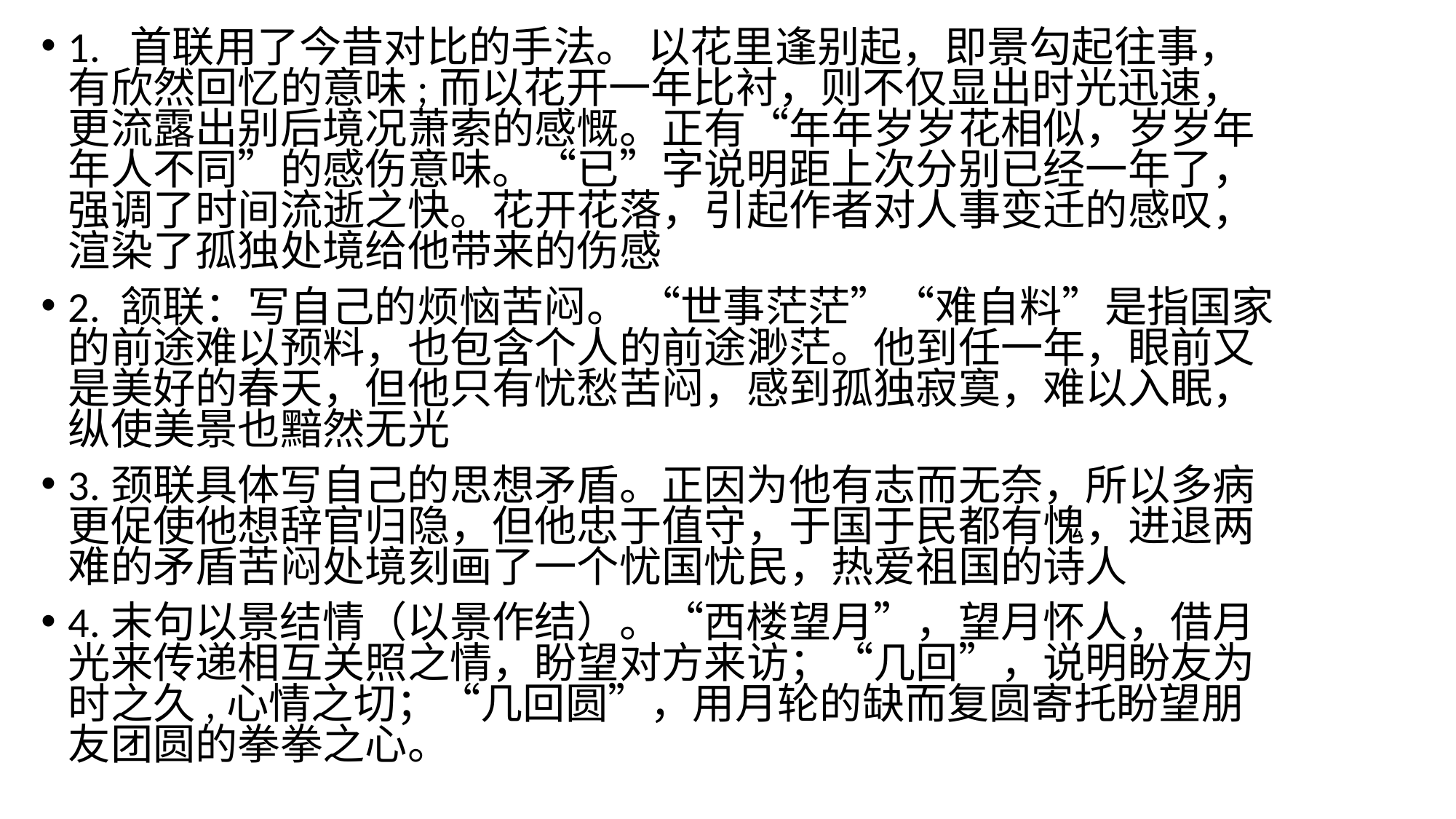

1.  首联用了今昔对比的手法。 以花里逢别起，即景勾起往事，有欣然回忆的意味;而以花开一年比衬，则不仅显出时光迅速，更流露出别后境况萧索的感慨。正有“年年岁岁花相似，岁岁年年人不同”的感伤意味。“已”字说明距上次分别已经一年了，强调了时间流逝之快。花开花落，引起作者对人事变迁的感叹，渲染了孤独处境给他带来的伤感
2. 颔联：写自己的烦恼苦闷。 “世事茫茫”“难自料”是指国家的前途难以预料，也包含个人的前途渺茫。他到任一年，眼前又是美好的春天，但他只有忧愁苦闷，感到孤独寂寞，难以入眠，纵使美景也黯然无光
3.颈联具体写自己的思想矛盾。正因为他有志而无奈，所以多病更促使他想辞官归隐，但他忠于值守，于国于民都有愧，进退两难的矛盾苦闷处境刻画了一个忧国忧民，热爱祖国的诗人
4.末句以景结情（以景作结）。“西楼望月”，望月怀人，借月光来传递相互关照之情，盼望对方来访；“几回”，说明盼友为时之久,心情之切；“几回圆”，用月轮的缺而复圆寄托盼望朋友团圆的拳拳之心。